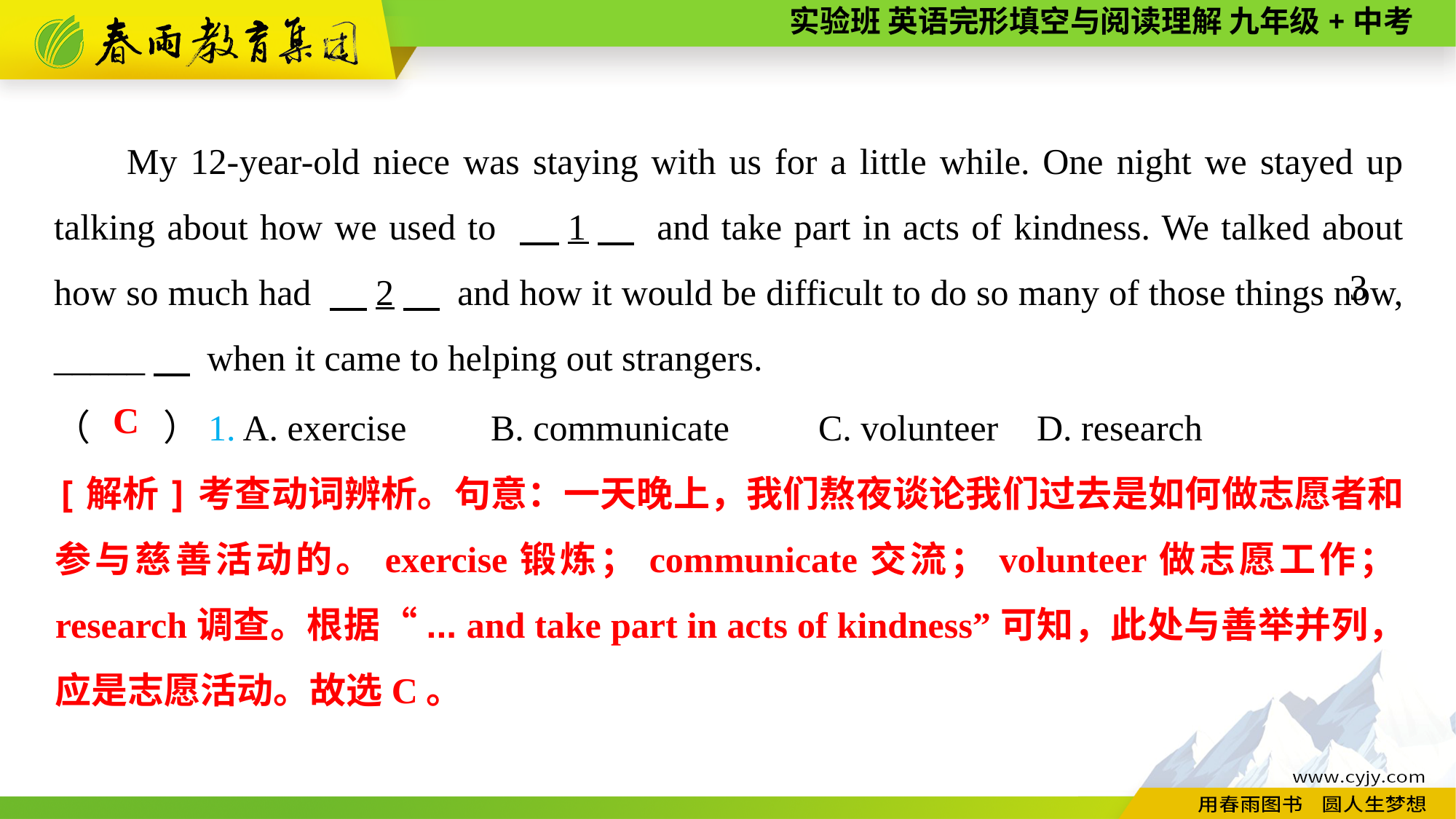

My 12-year-old niece was staying with us for a little while. One night we stayed up talking about how we used to 　1　 and take part in acts of kindness. We talked about how so much had 　2　 and how it would be difficult to do so many of those things now, _____　 when it came to helping out strangers.
3
（　　）1. A. exercise	B. communicate	C. volunteer	D. research
C
[解析]考查动词辨析。句意：一天晚上，我们熬夜谈论我们过去是如何做志愿者和参与慈善活动的。exercise锻炼；communicate交流；volunteer做志愿工作；research调查。根据“... and take part in acts of kindness”可知，此处与善举并列，应是志愿活动。故选C。